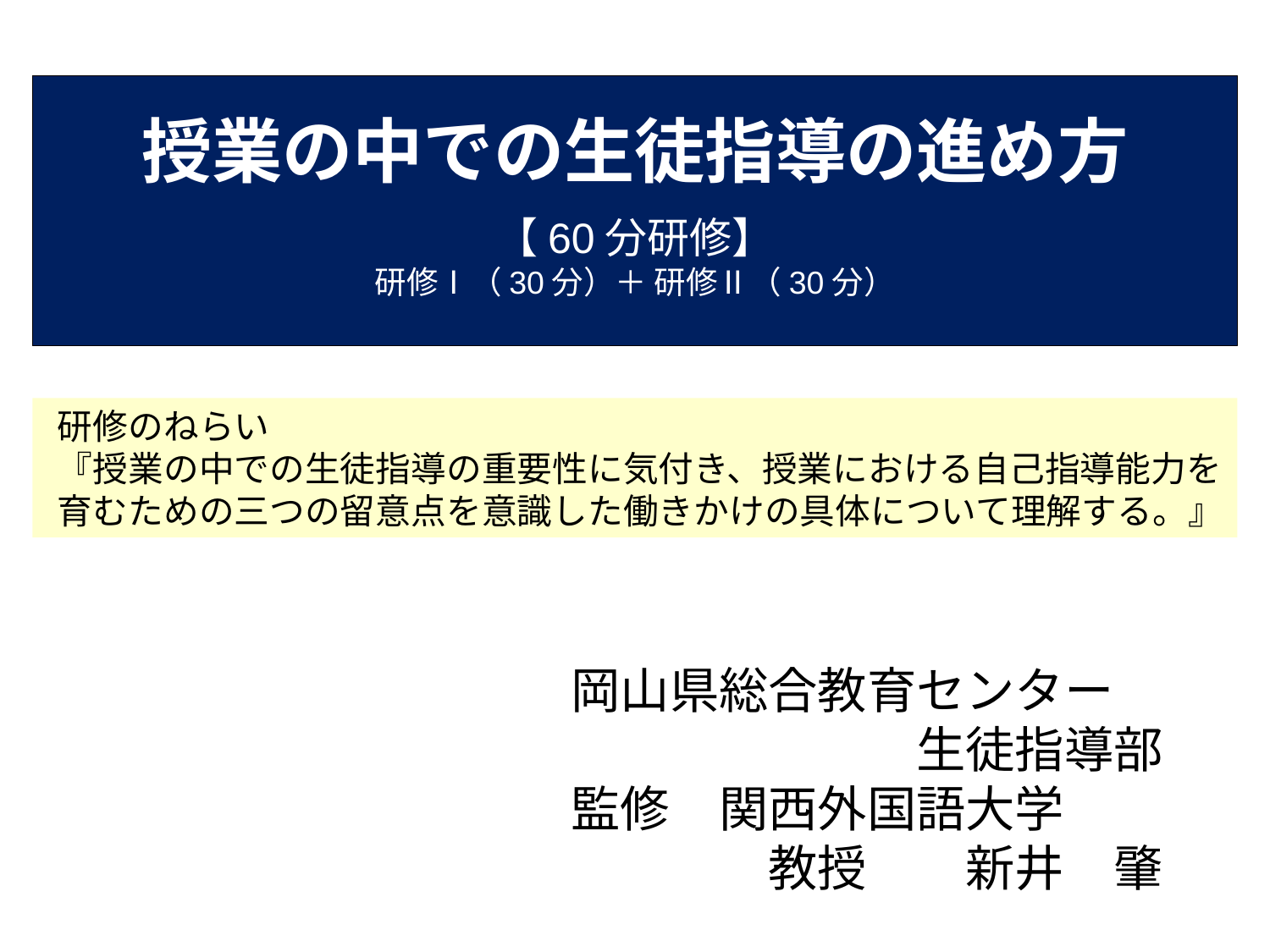

授業の中での生徒指導の進め方
【60分研修】
研修Ⅰ（30分）＋ 研修Ⅱ（30分）
研修のねらい
『授業の中での生徒指導の重要性に気付き、授業における自己指導能力を育むための三つの留意点を意識した働きかけの具体について理解する。』
　　　　　　　　　岡山県総合教育センター
　　　　　　　　　　　　　　　　生徒指導部
　　　　　　　　　監修　関西外国語大学
　　　　　　　　　　　　　教授　　新井　肇